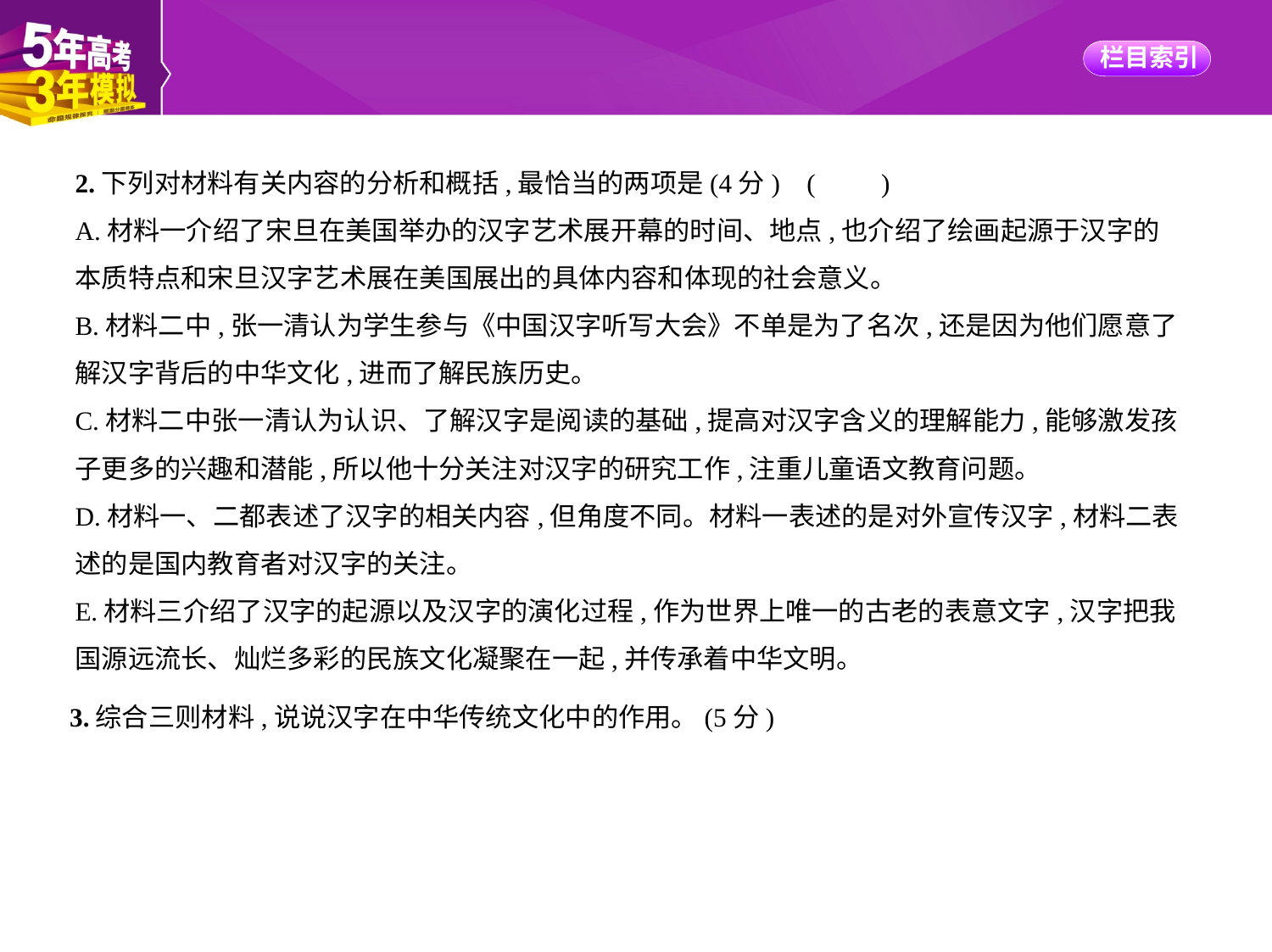

2.下列对材料有关内容的分析和概括,最恰当的两项是(4分) (　　)
A.材料一介绍了宋旦在美国举办的汉字艺术展开幕的时间、地点,也介绍了绘画起源于汉字的
本质特点和宋旦汉字艺术展在美国展出的具体内容和体现的社会意义。
B.材料二中,张一清认为学生参与《中国汉字听写大会》不单是为了名次,还是因为他们愿意了
解汉字背后的中华文化,进而了解民族历史。
C.材料二中张一清认为认识、了解汉字是阅读的基础,提高对汉字含义的理解能力,能够激发孩
子更多的兴趣和潜能,所以他十分关注对汉字的研究工作,注重儿童语文教育问题。
D.材料一、二都表述了汉字的相关内容,但角度不同。材料一表述的是对外宣传汉字,材料二表
述的是国内教育者对汉字的关注。
E.材料三介绍了汉字的起源以及汉字的演化过程,作为世界上唯一的古老的表意文字,汉字把我
国源远流长、灿烂多彩的民族文化凝聚在一起,并传承着中华文明。
3.综合三则材料,说说汉字在中华传统文化中的作用。(5分)